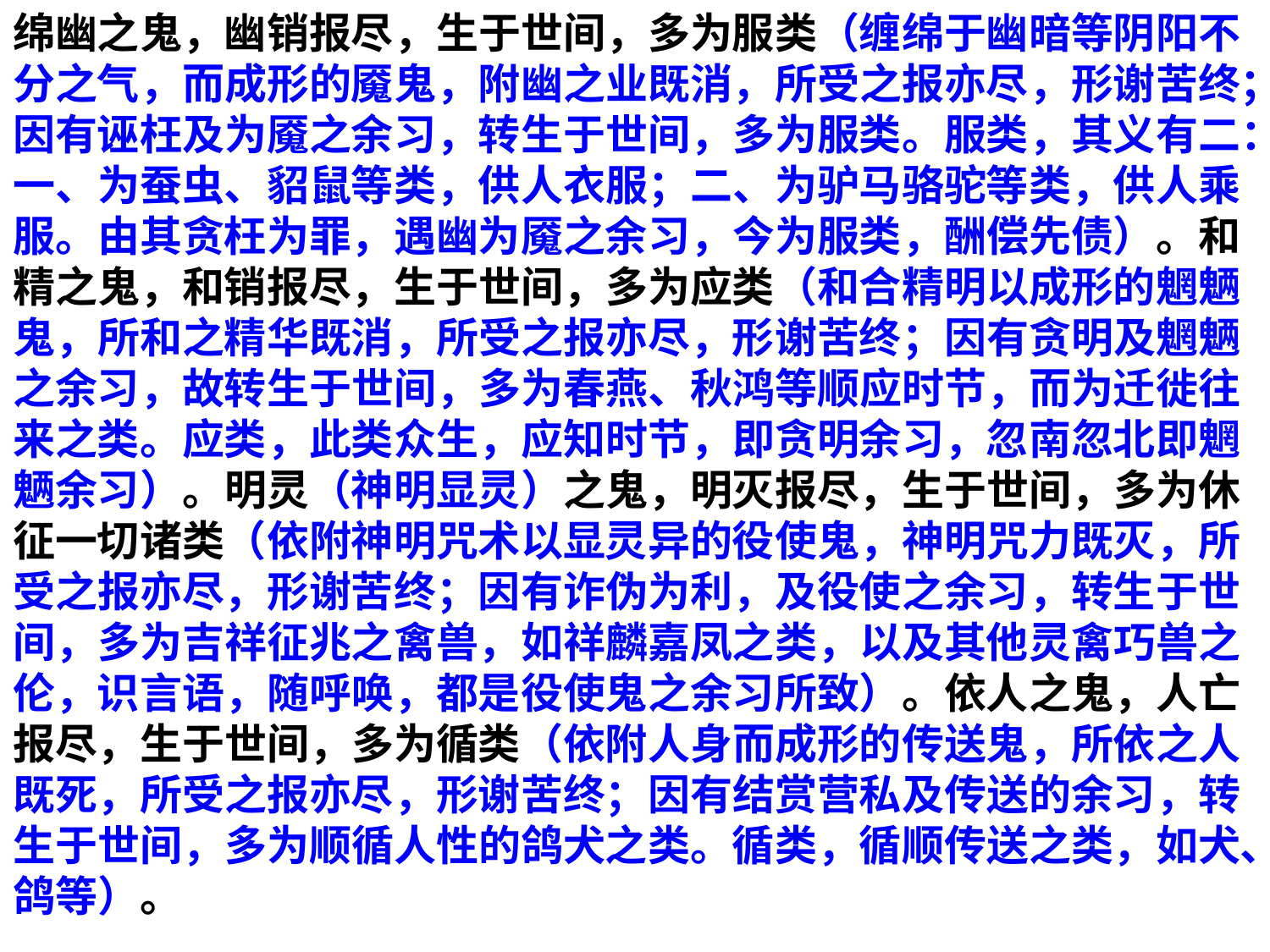

绵幽之鬼，幽销报尽，生于世间，多为服类（缠绵于幽暗等阴阳不分之气，而成形的魇鬼，附幽之业既消，所受之报亦尽，形谢苦终；因有诬枉及为魇之余习，转生于世间，多为服类。服类，其义有二：一、为蚕虫、貂鼠等类，供人衣服；二、为驴马骆驼等类，供人乘服。由其贪枉为罪，遇幽为魇之余习，今为服类，酬偿先债）。和精之鬼，和销报尽，生于世间，多为应类（和合精明以成形的魍魉鬼，所和之精华既消，所受之报亦尽，形谢苦终；因有贪明及魍魉之余习，故转生于世间，多为春燕、秋鸿等顺应时节，而为迁徙往来之类。应类，此类众生，应知时节，即贪明余习，忽南忽北即魍魉余习）。明灵（神明显灵）之鬼，明灭报尽，生于世间，多为休征一切诸类（依附神明咒术以显灵异的役使鬼，神明咒力既灭，所受之报亦尽，形谢苦终；因有诈伪为利，及役使之余习，转生于世间，多为吉祥征兆之禽兽，如祥麟嘉凤之类，以及其他灵禽巧兽之伦，识言语，随呼唤，都是役使鬼之余习所致）。依人之鬼，人亡报尽，生于世间，多为循类（依附人身而成形的传送鬼，所依之人既死，所受之报亦尽，形谢苦终；因有结赏营私及传送的余习，转生于世间，多为顺循人性的鸽犬之类。循类，循顺传送之类，如犬、鸽等）。